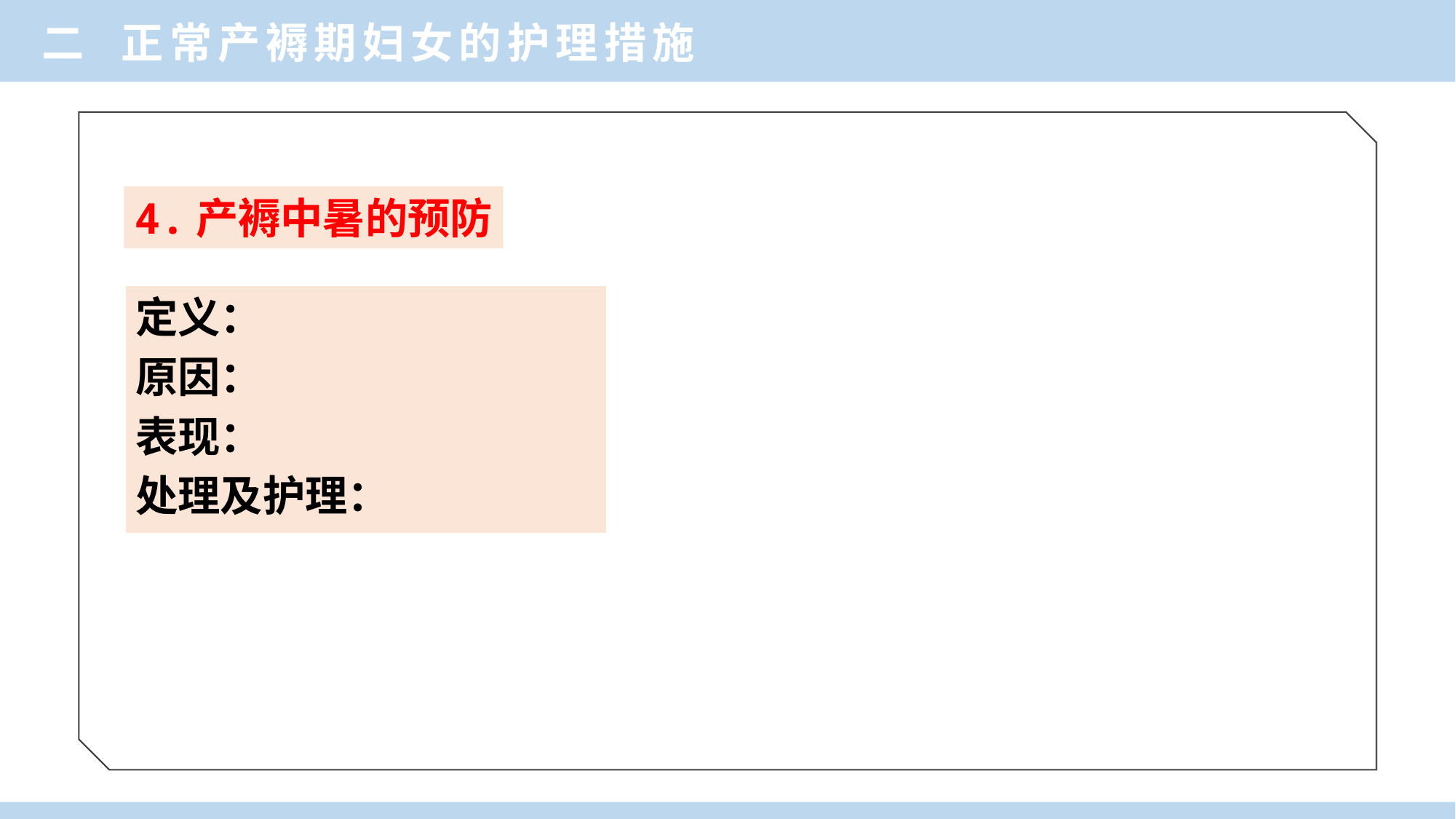

二  正常产褥期妇女的护理措施

4.产褥中暑的预防
定义：
原因：
表现：
处理及护理：